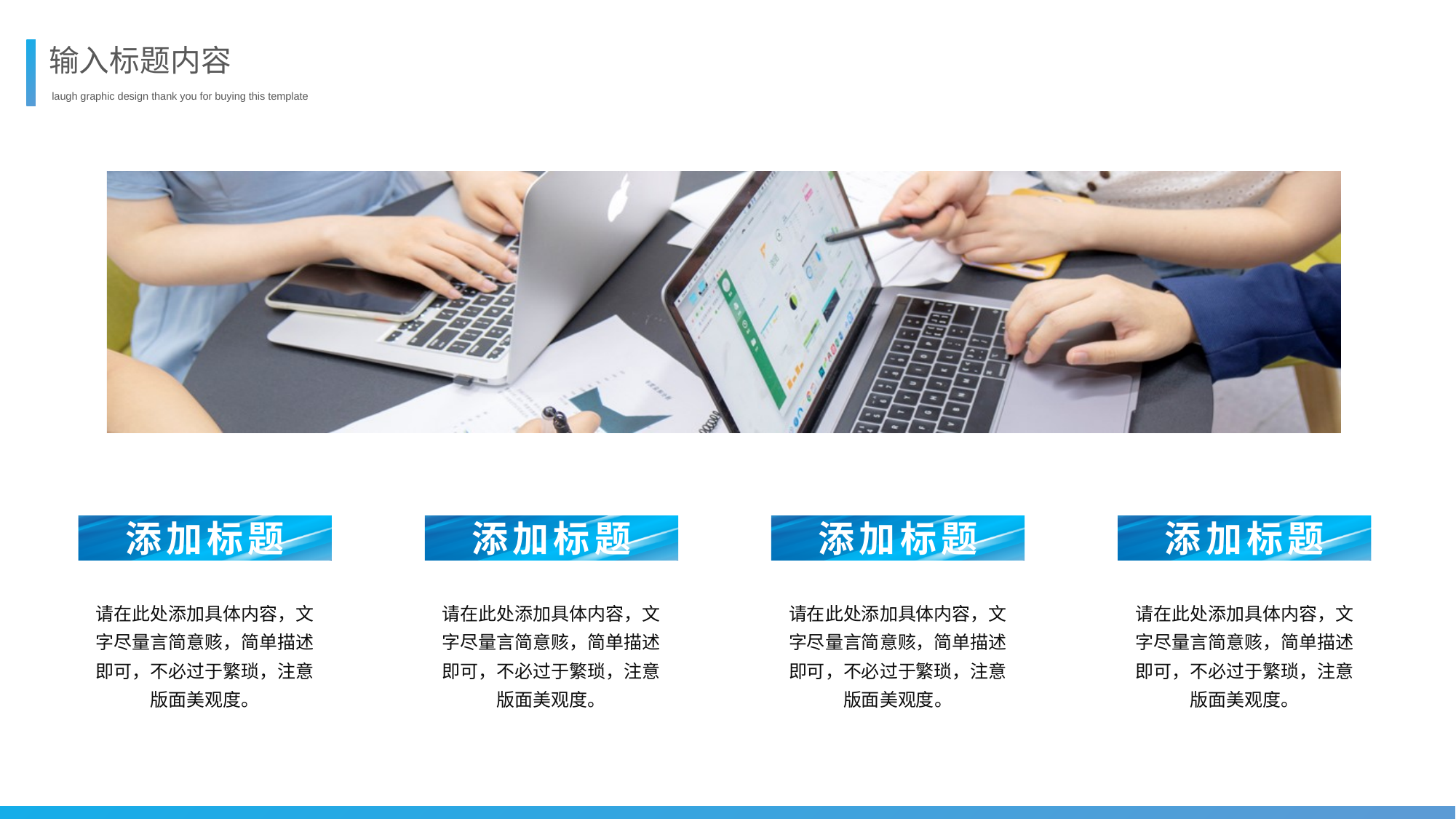

输入标题内容

laugh graphic design thank you for buying this template

添加标题
请在此处添加具体内容，文字尽量言简意赅，简单描述即可，不必过于繁琐，注意版面美观度。
添加标题
请在此处添加具体内容，文字尽量言简意赅，简单描述即可，不必过于繁琐，注意版面美观度。
添加标题
请在此处添加具体内容，文字尽量言简意赅，简单描述即可，不必过于繁琐，注意版面美观度。
添加标题
请在此处添加具体内容，文字尽量言简意赅，简单描述即可，不必过于繁琐，注意版面美观度。